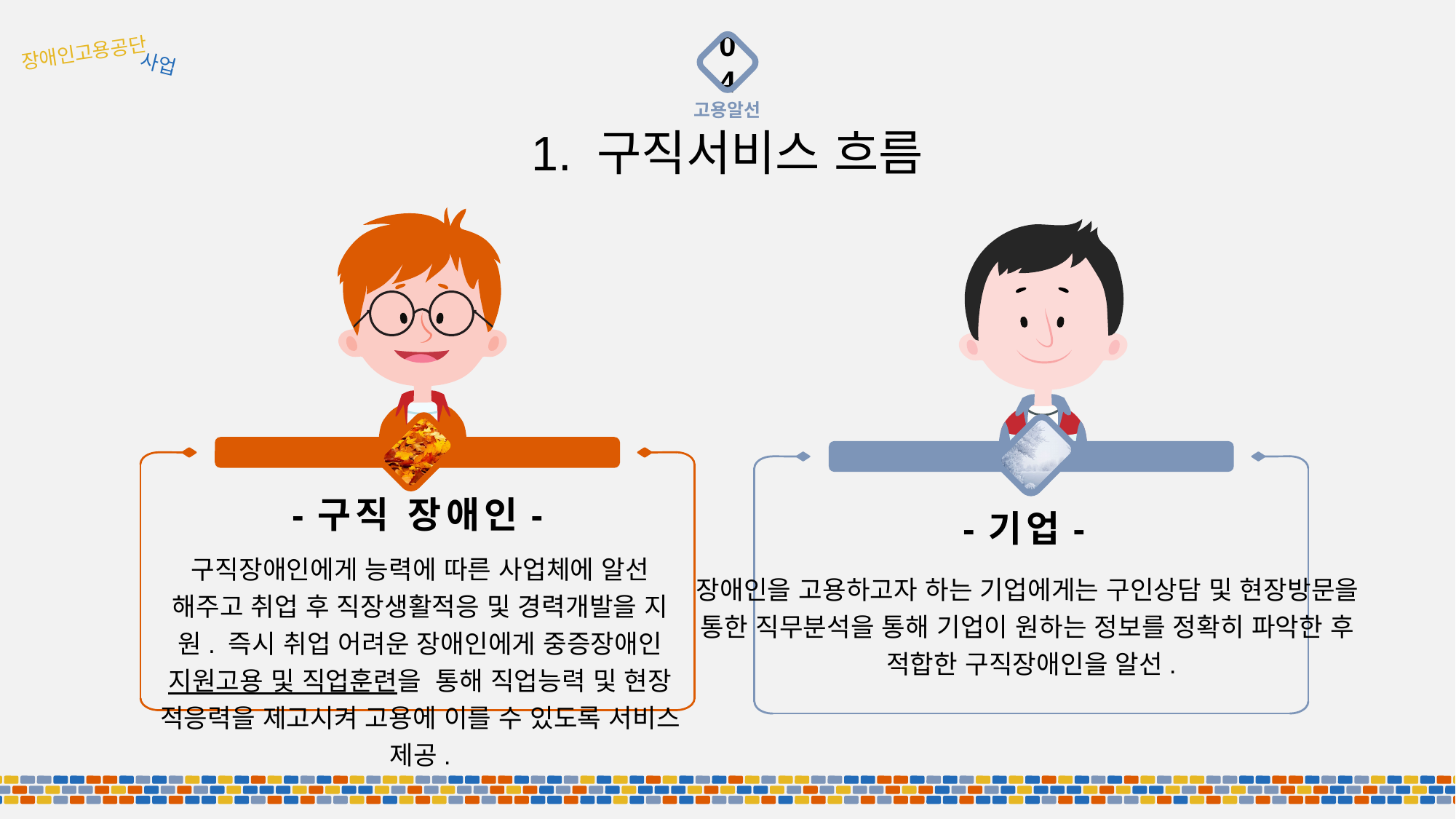

장애인고용공단
사업
04

고용알선
1. 구직서비스 흐름

-구직 장애인-
구직장애인에게 능력에 따른 사업체에 알선 해주고 취업 후 직장생활적응 및 경력개발을 지원. 즉시 취업 어려운 장애인에게 중증장애인 지원고용 및 직업훈련을  통해 직업능력 및 현장 적응력을 제고시켜 고용에 이를 수 있도록 서비스 제공.

-기업-
장애인을 고용하고자 하는 기업에게는 구인상담 및 현장방문을
통한 직무분석을 통해 기업이 원하는 정보를 정확히 파악한 후
적합한 구직장애인을 알선.